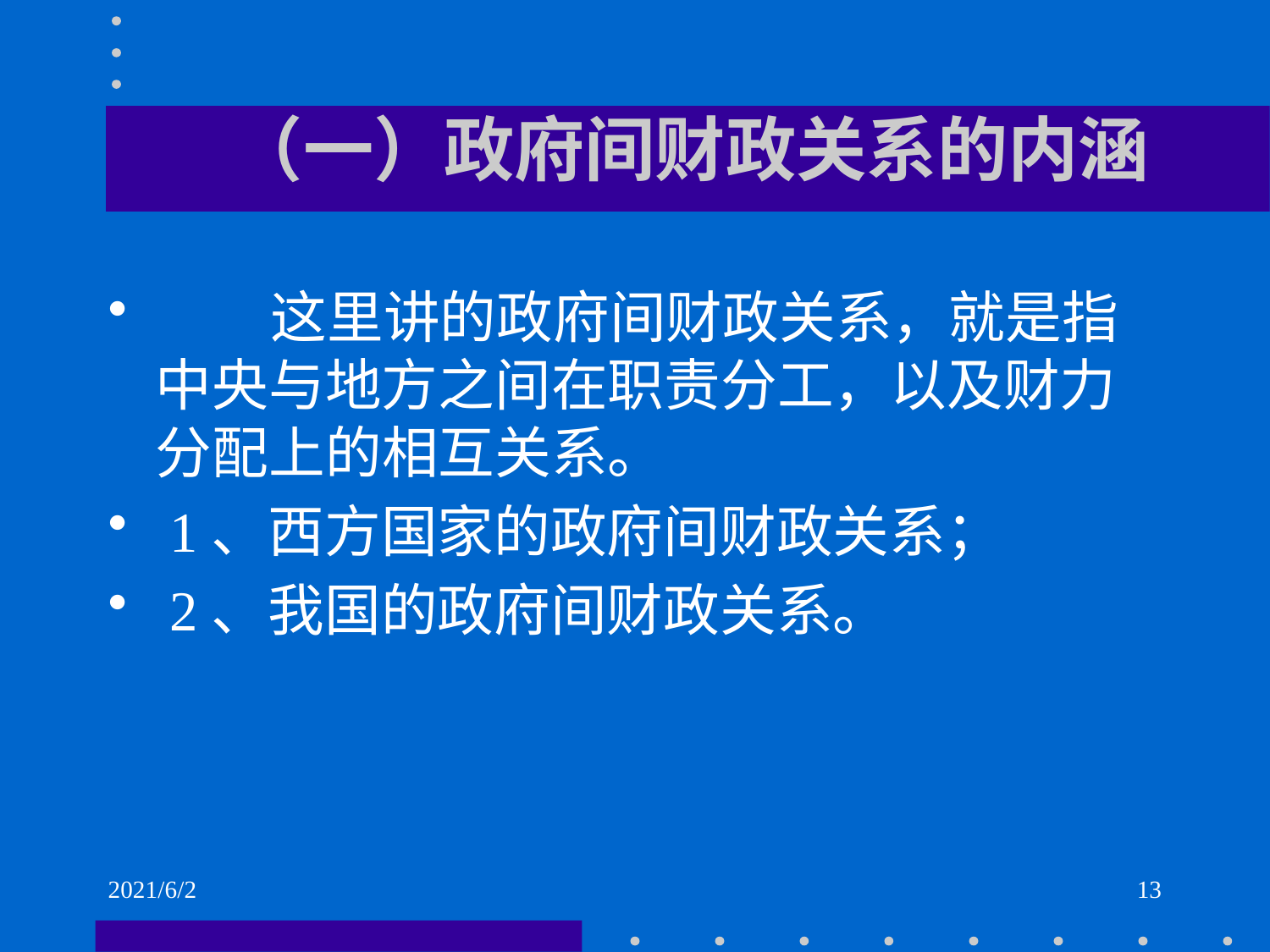

# （一）政府间财政关系的内涵
        这里讲的政府间财政关系，就是指中央与地方之间在职责分工，以及财力分配上的相互关系。
 1、西方国家的政府间财政关系；
 2、我国的政府间财政关系。
2021/6/2
13